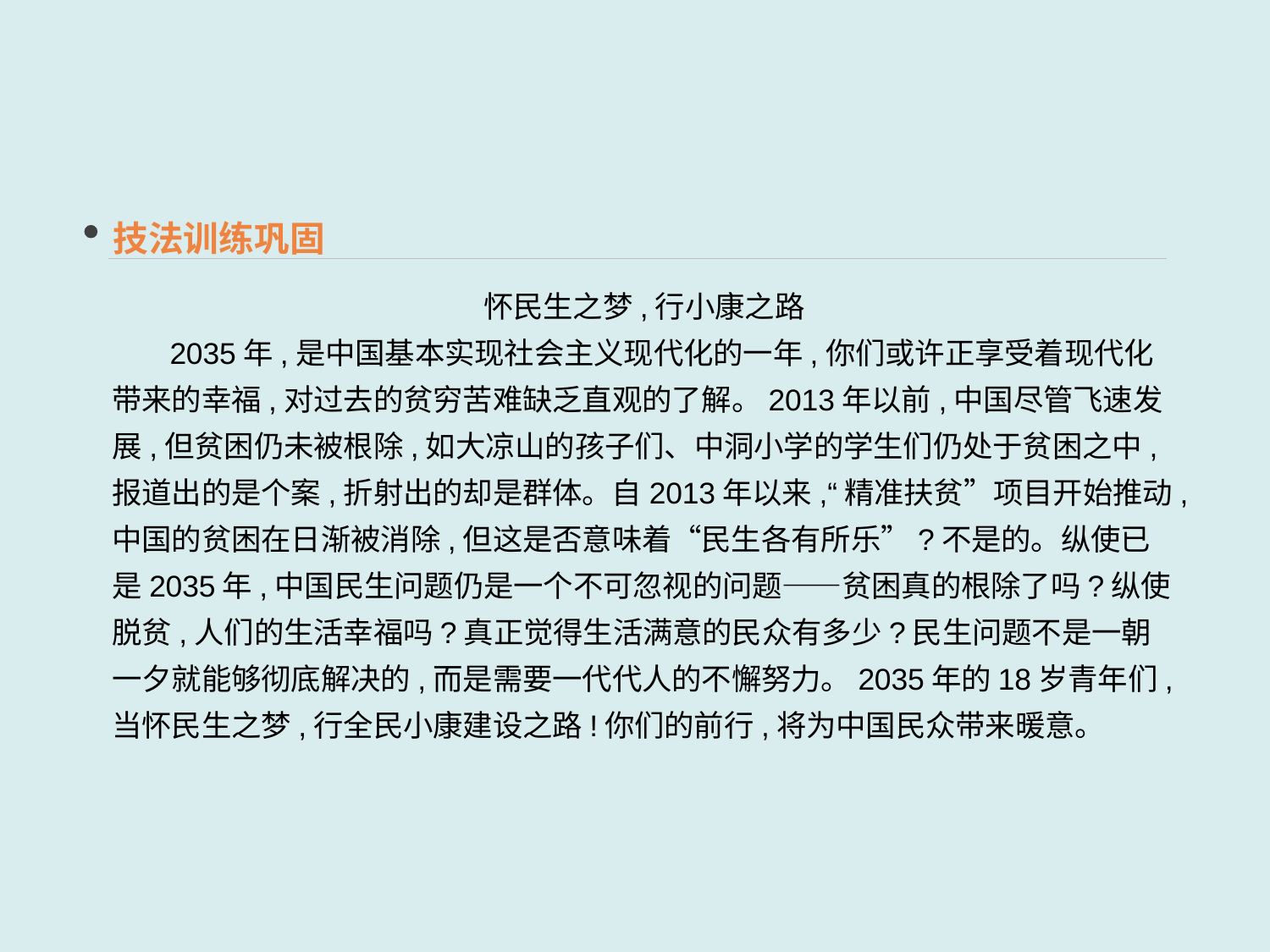

技法训练巩固

怀民生之梦,行小康之路
       2035年,是中国基本实现社会主义现代化的一年,你们或许正享受着现代化带来的幸福,对过去的贫穷苦难缺乏直观的了解。2013年以前,中国尽管飞速发展,但贫困仍未被根除,如大凉山的孩子们、中洞小学的学生们仍处于贫困之中,报道出的是个案,折射出的却是群体。自2013年以来,“精准扶贫”项目开始推动,中国的贫困在日渐被消除,但这是否意味着“民生各有所乐”?不是的。纵使已是2035年,中国民生问题仍是一个不可忽视的问题——贫困真的根除了吗?纵使脱贫,人们的生活幸福吗?真正觉得生活满意的民众有多少?民生问题不是一朝一夕就能够彻底解决的,而是需要一代代人的不懈努力。2035年的18岁青年们,当怀民生之梦,行全民小康建设之路!你们的前行,将为中国民众带来暖意。